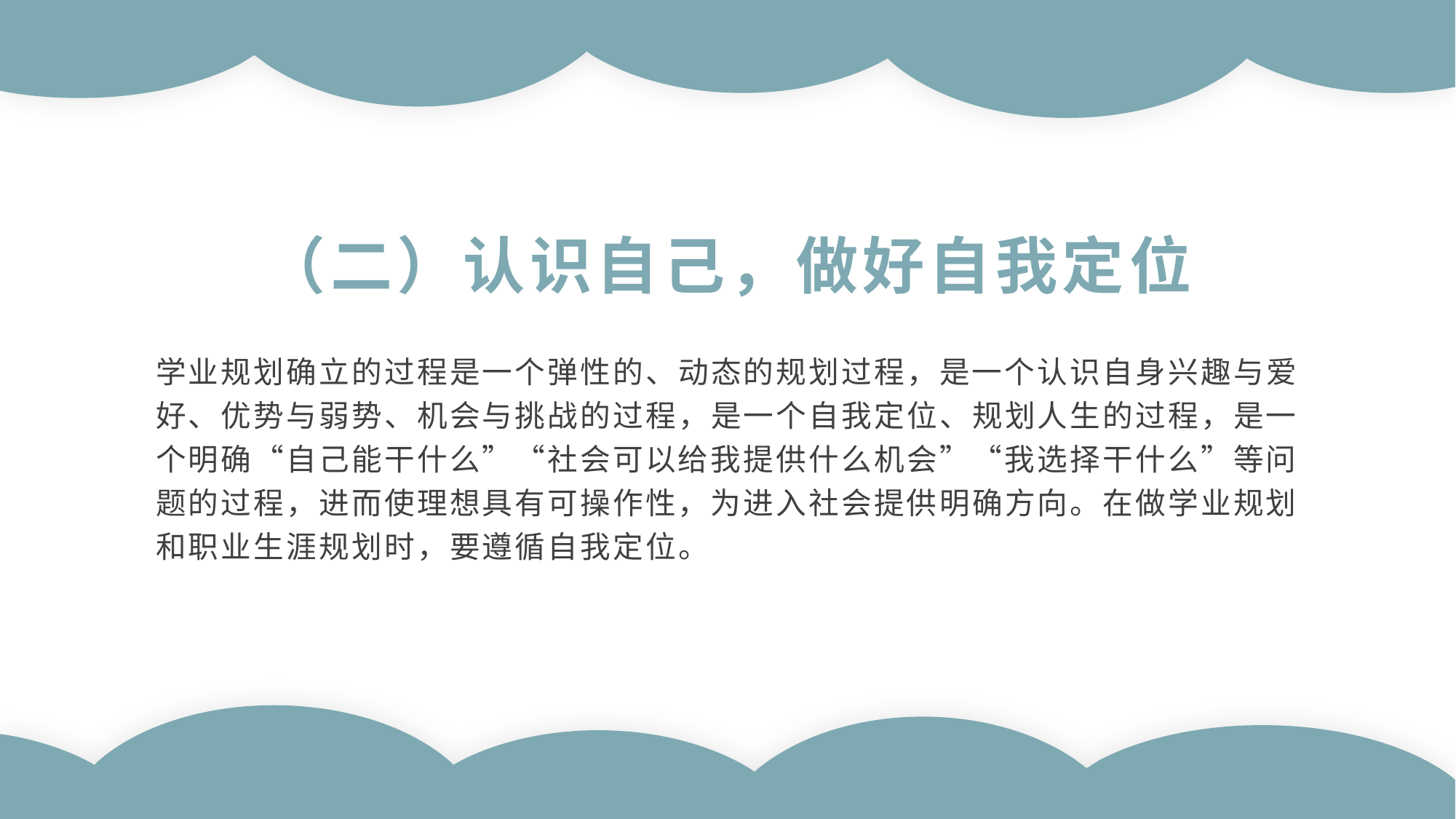

（二）认识自己，做好自我定位
学业规划确立的过程是一个弹性的、动态的规划过程，是一个认识自身兴趣与爱好、优势与弱势、机会与挑战的过程，是一个自我定位、规划人生的过程，是一个明确“自己能干什么”“社会可以给我提供什么机会”“我选择干什么”等问题的过程，进而使理想具有可操作性，为进入社会提供明确方向。在做学业规划和职业生涯规划时，要遵循自我定位。